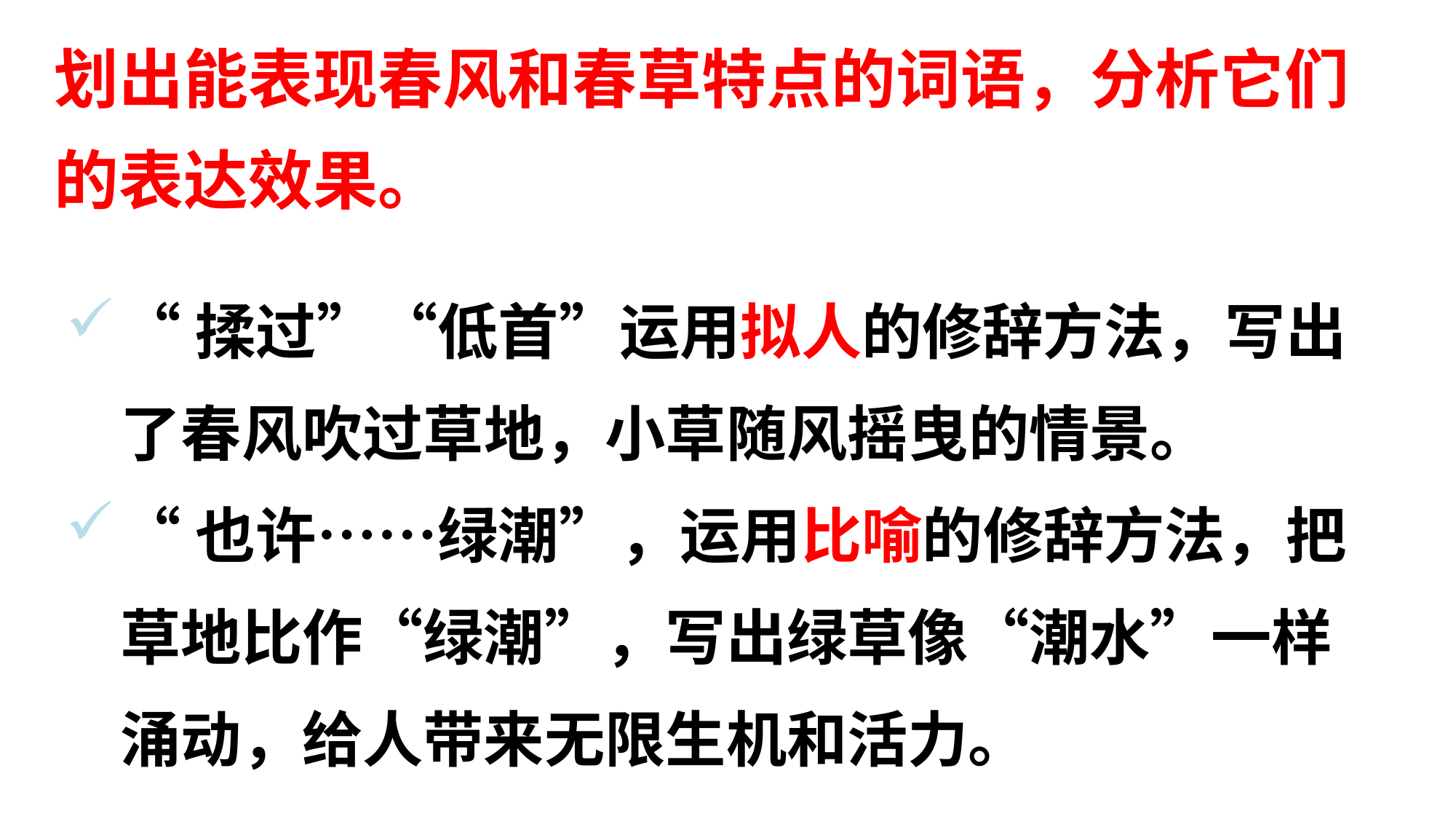

划出能表现春风和春草特点的词语，分析它们的表达效果。
“揉过”“低首”运用拟人的修辞方法，写出了春风吹过草地，小草随风摇曳的情景。
“也许……绿潮”，运用比喻的修辞方法，把草地比作“绿潮”，写出绿草像“潮水”一样涌动，给人带来无限生机和活力。